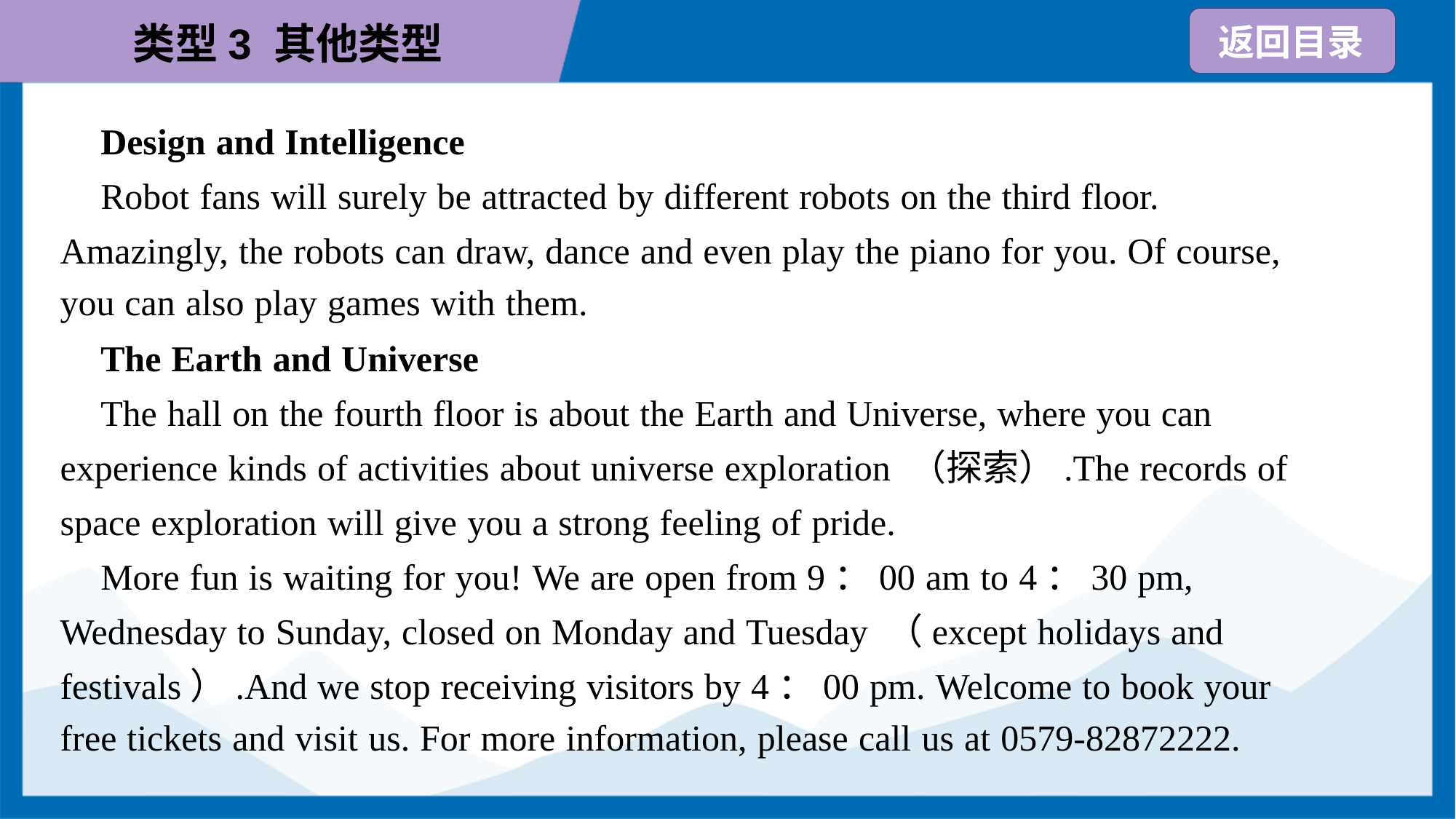

Design and Intelligence
    Robot fans will surely be attracted by different robots on the third floor.
Amazingly, the robots can draw, dance and even play the piano for you. Of course,
you can also play games with them.
    The Earth and Universe
    The hall on the fourth floor is about the Earth and Universe, where you can
experience kinds of activities about universe exploration （探索）.The records of
space exploration will give you a strong feeling of pride.
    More fun is waiting for you! We are open from 9：00 am to 4：30 pm,
Wednesday to Sunday, closed on Monday and Tuesday （except holidays and
festivals）.And we stop receiving visitors by 4：00 pm. Welcome to book your
free tickets and visit us. For more information, please call us at 0579-82872222.